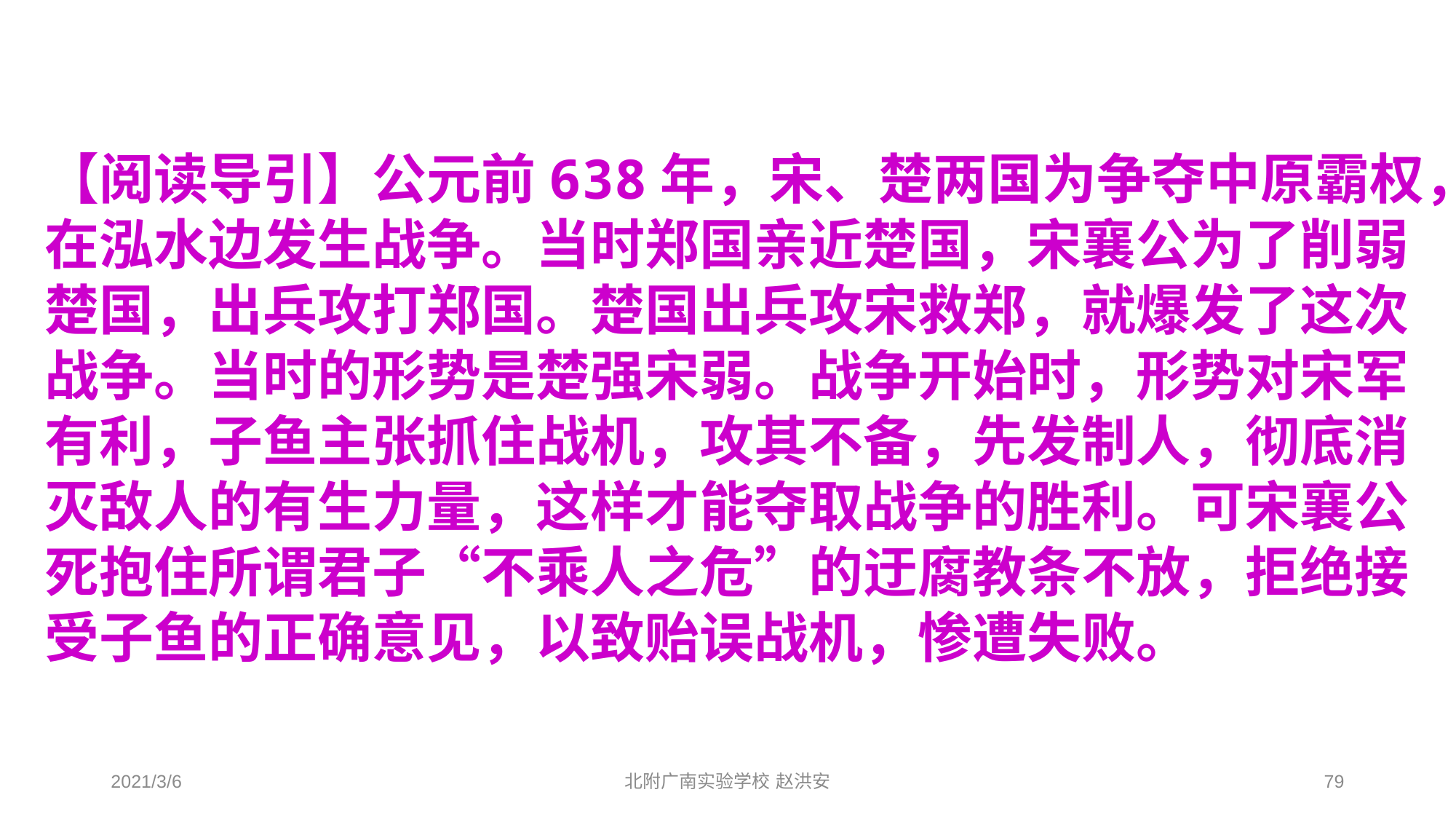

【阅读导引】公元前638年，宋、楚两国为争夺中原霸权，在泓水边发生战争。当时郑国亲近楚国，宋襄公为了削弱楚国，出兵攻打郑国。楚国出兵攻宋救郑，就爆发了这次战争。当时的形势是楚强宋弱。战争开始时，形势对宋军有利，子鱼主张抓住战机，攻其不备，先发制人，彻底消灭敌人的有生力量，这样才能夺取战争的胜利。可宋襄公死抱住所谓君子“不乘人之危”的迂腐教条不放，拒绝接受子鱼的正确意见，以致贻误战机，惨遭失败。
2021/3/6
北附广南实验学校 赵洪安
79